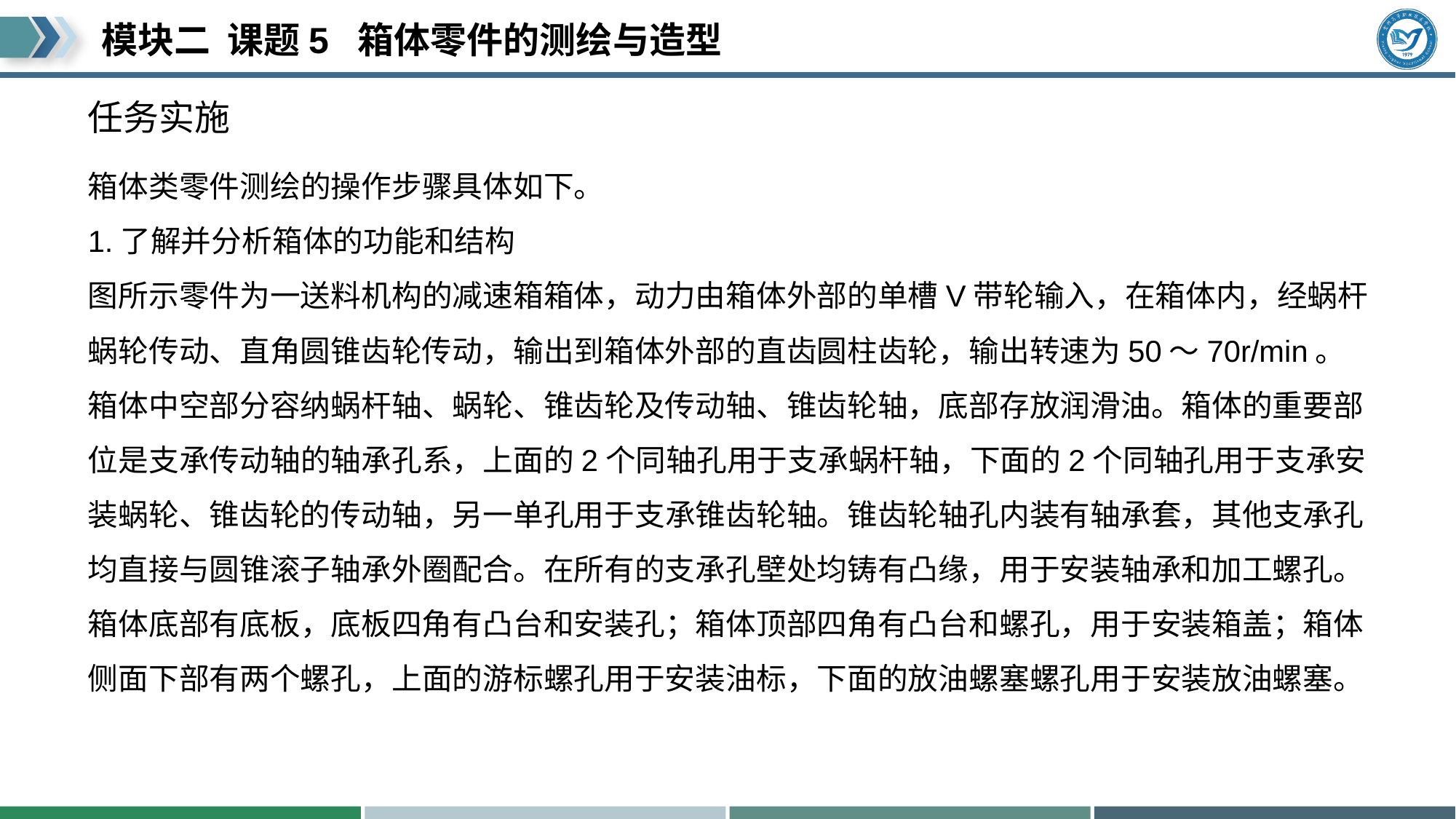

# 任务实施
箱体类零件测绘的操作步骤具体如下。
1.了解并分析箱体的功能和结构
图所示零件为一送料机构的减速箱箱体，动力由箱体外部的单槽V带轮输入，在箱体内，经蜗杆蜗轮传动、直角圆锥齿轮传动，输出到箱体外部的直齿圆柱齿轮，输出转速为50～70r/min。
箱体中空部分容纳蜗杆轴、蜗轮、锥齿轮及传动轴、锥齿轮轴，底部存放润滑油。箱体的重要部位是支承传动轴的轴承孔系，上面的2个同轴孔用于支承蜗杆轴，下面的2个同轴孔用于支承安装蜗轮、锥齿轮的传动轴，另一单孔用于支承锥齿轮轴。锥齿轮轴孔内装有轴承套，其他支承孔均直接与圆锥滚子轴承外圈配合。在所有的支承孔壁处均铸有凸缘，用于安装轴承和加工螺孔。箱体底部有底板，底板四角有凸台和安装孔；箱体顶部四角有凸台和螺孔，用于安装箱盖；箱体侧面下部有两个螺孔，上面的游标螺孔用于安装油标，下面的放油螺塞螺孔用于安装放油螺塞。